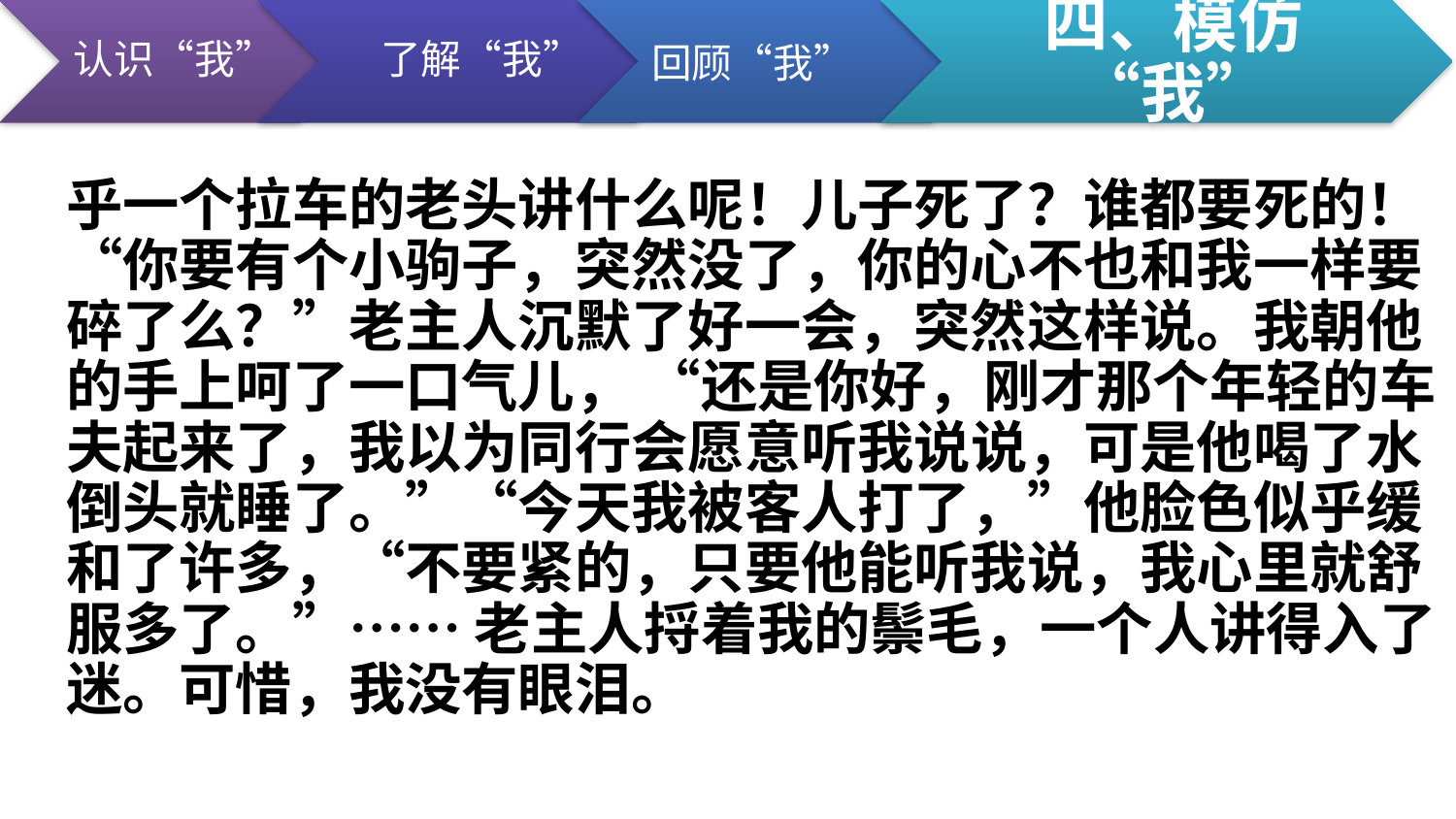

认识“我”
了解“我”
回顾“我”
四、模仿“我”
乎一个拉车的老头讲什么呢！儿子死了？谁都要死的！“你要有个小驹子，突然没了，你的心不也和我一样要碎了么？”老主人沉默了好一会，突然这样说。我朝他的手上呵了一口气儿， “还是你好，刚才那个年轻的车夫起来了，我以为同行会愿意听我说说，可是他喝了水倒头就睡了。”“今天我被客人打了，”他脸色似乎缓和了许多，“不要紧的，只要他能听我说，我心里就舒服多了。”…… 老主人捋着我的鬃毛，一个人讲得入了迷。可惜，我没有眼泪。